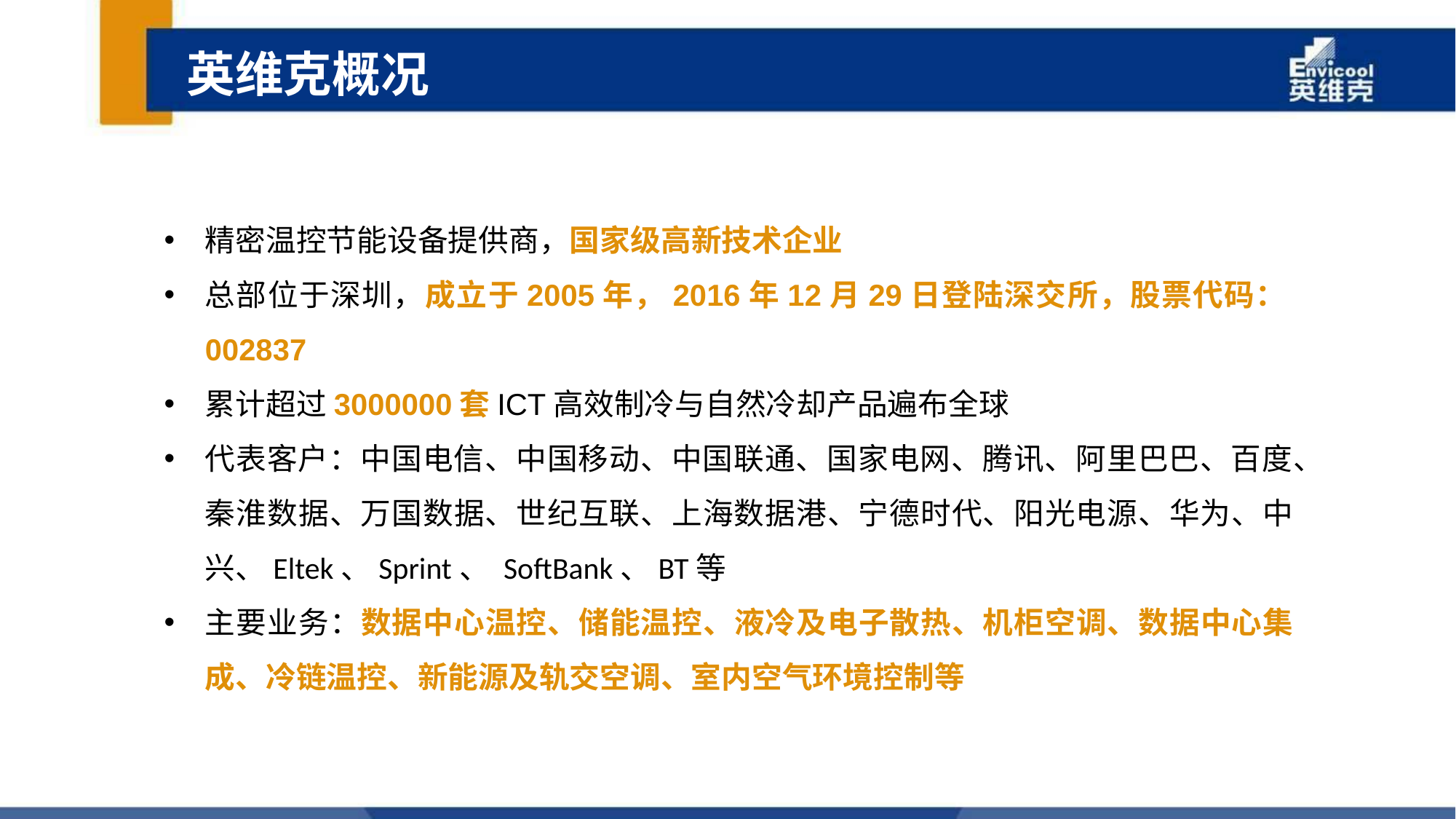

英维克概况
精密温控节能设备提供商，国家级高新技术企业
总部位于深圳，成立于2005年，2016年12月29日登陆深交所，股票代码：002837
累计超过3000000套ICT高效制冷与自然冷却产品遍布全球
代表客户：中国电信、中国移动、中国联通、国家电网、腾讯、阿里巴巴、百度、秦淮数据、万国数据、世纪互联、上海数据港、宁德时代、阳光电源、华为、中兴、Eltek、Sprint、 SoftBank、BT等
主要业务：数据中心温控、储能温控、液冷及电子散热、机柜空调、数据中心集成、冷链温控、新能源及轨交空调、室内空气环境控制等